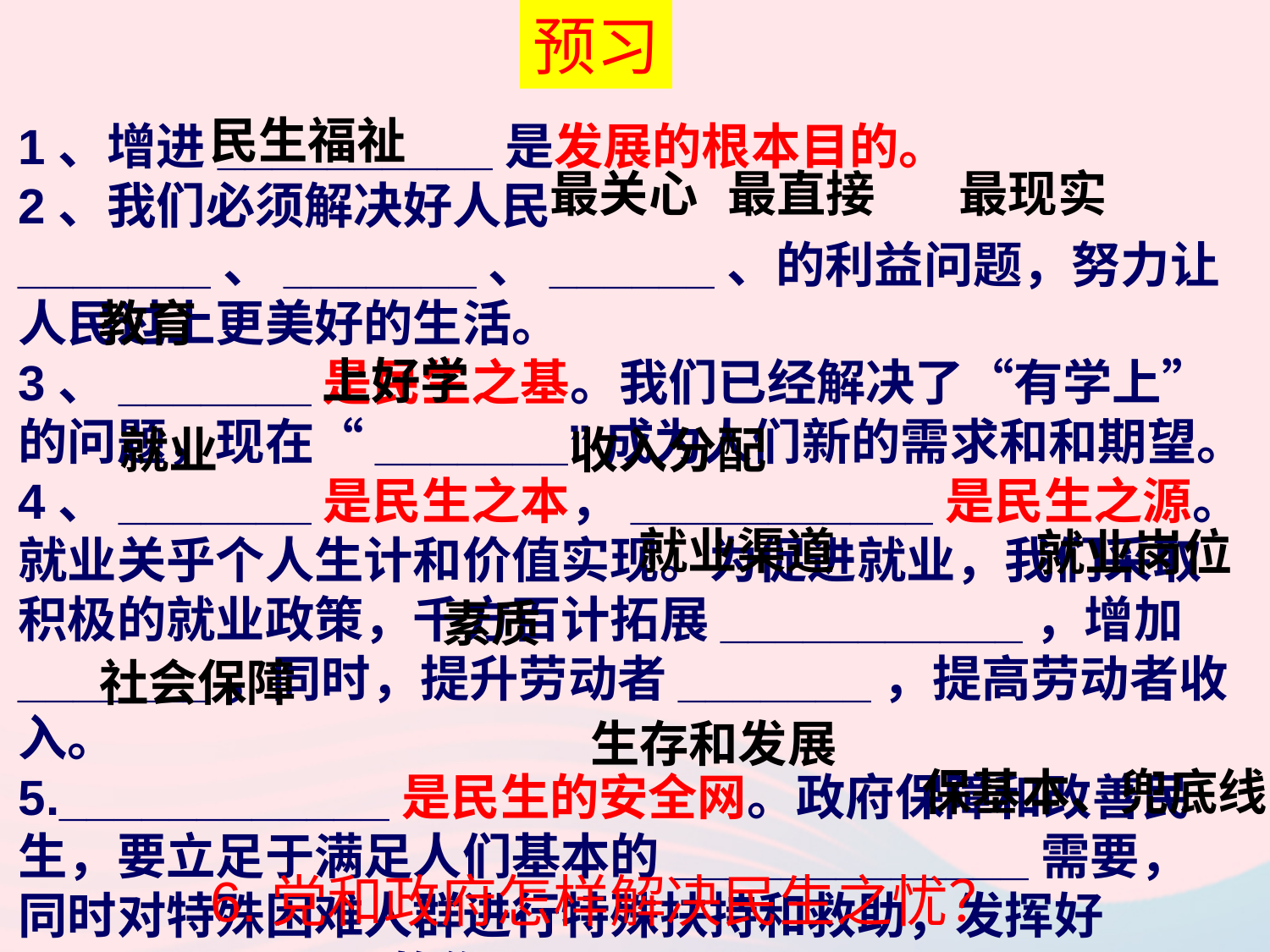

1、增进__________是发展的根本目的。
2、我们必须解决好人民_______、_______、______、的利益问题，努力让人民过上更美好的生活。
3、_______是民生之基。我们已经解决了“有学上”的问题，现在“_______”成为人们新的需求和和期望。
4、_______是民生之本，___________是民生之源。就业关乎个人生计和价值实现。为促进就业，我们采取积极的就业政策，千方百计拓展___________，增加_______，同时，提升劳动者_______，提高劳动者收入。
5.____________是民生的安全网。政府保障和改善民生，要立足于满足人们基本的_____________需要，同时对特殊困难人群进行特殊扶持和救助，发挥好_____________的作用。
预习
民生福祉
最关心
最直接
最现实
教育
上好学
就业
收入分配
就业渠道
就业岗位
素质
社会保障
生存和发展
保基本、兜底线
6.党和政府怎样解决民生之忧？